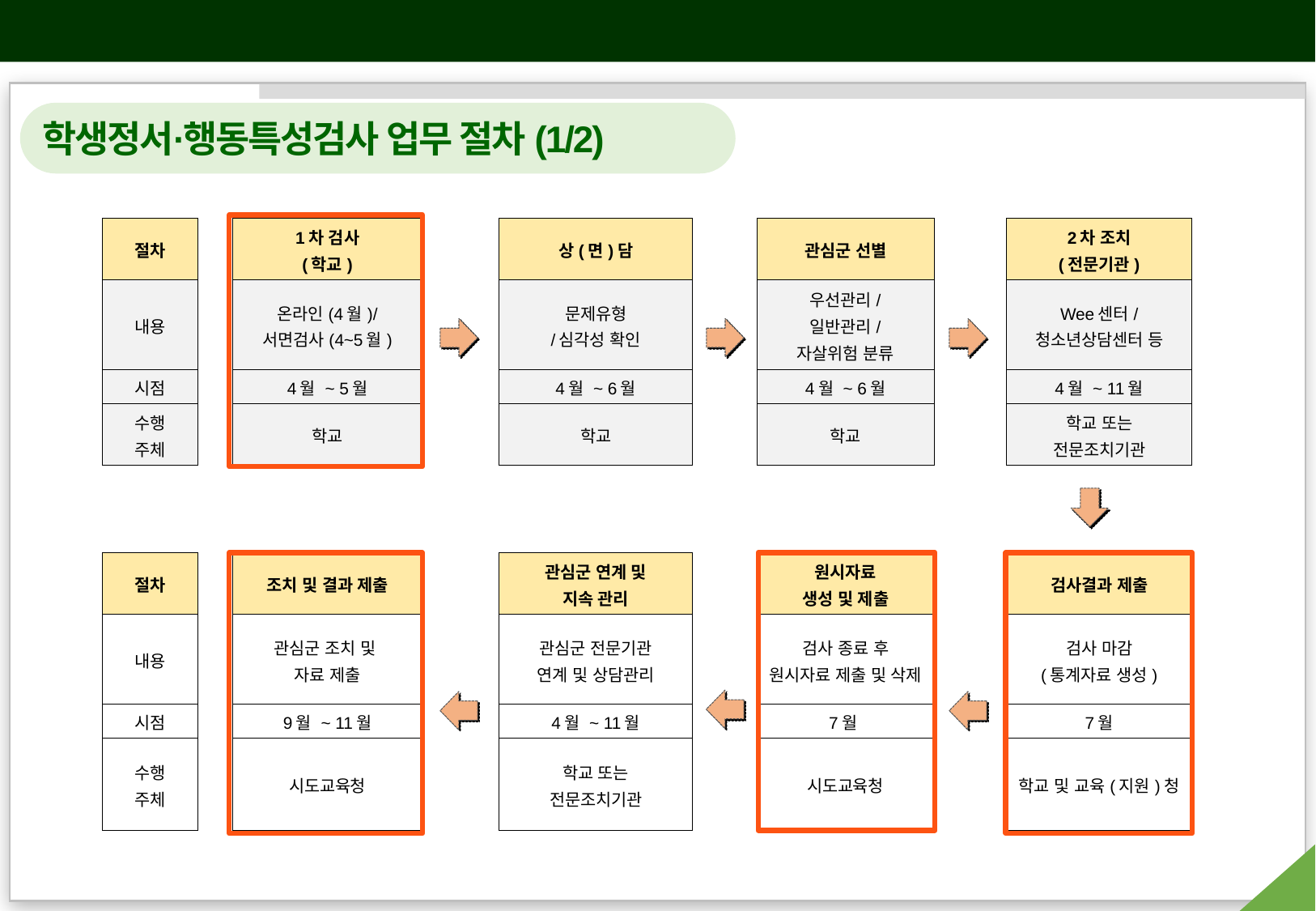

2026년 학생정서∙행동특성검사 주요 안내 사항
학생정서∙행동특성검사 업무 절차(1/2)

| 절차 |  | 1차 검사 (학교) |  | 상(면)담 |  | 관심군 선별 |  | 2차 조치 (전문기관) |
| --- | --- | --- | --- | --- | --- | --- | --- | --- |
| 내용 |  | 온라인(4월)/ 서면검사(4~5월) |  | 문제유형 /심각성 확인 |  | 우선관리/ 일반관리/ 자살위험 분류 |  | Wee센터/ 청소년상담센터 등 |
| 시점 |  | 4월 ~ 5월 |  | 4월 ~ 6월 |  | 4월 ~ 6월 |  | 4월 ~ 11월 |
| 수행 주체 |  | 학교 |  | 학교 |  | 학교 |  | 학교 또는 전문조치기관 |
|  |  |  |  |  |  |  |  |  |
| 절차 |  | 조치 및 결과 제출 |  | 관심군 연계 및 지속 관리 |  | 원시자료 생성 및 제출 |  | 검사결과 제출 |
| 내용 |  | 관심군 조치 및 자료 제출 |  | 관심군 전문기관 연계 및 상담관리 |  | 검사 종료 후 원시자료 제출 및 삭제 |  | 검사 마감 (통계자료 생성) |
| 시점 |  | 9월 ~ 11월 |  | 4월 ~ 11월 |  | 7월 |  | 7월 |
| 수행 주체 |  | 시도교육청 |  | 학교 또는 전문조치기관 |  | 시도교육청 |  | 학교 및 교육(지원)청 |